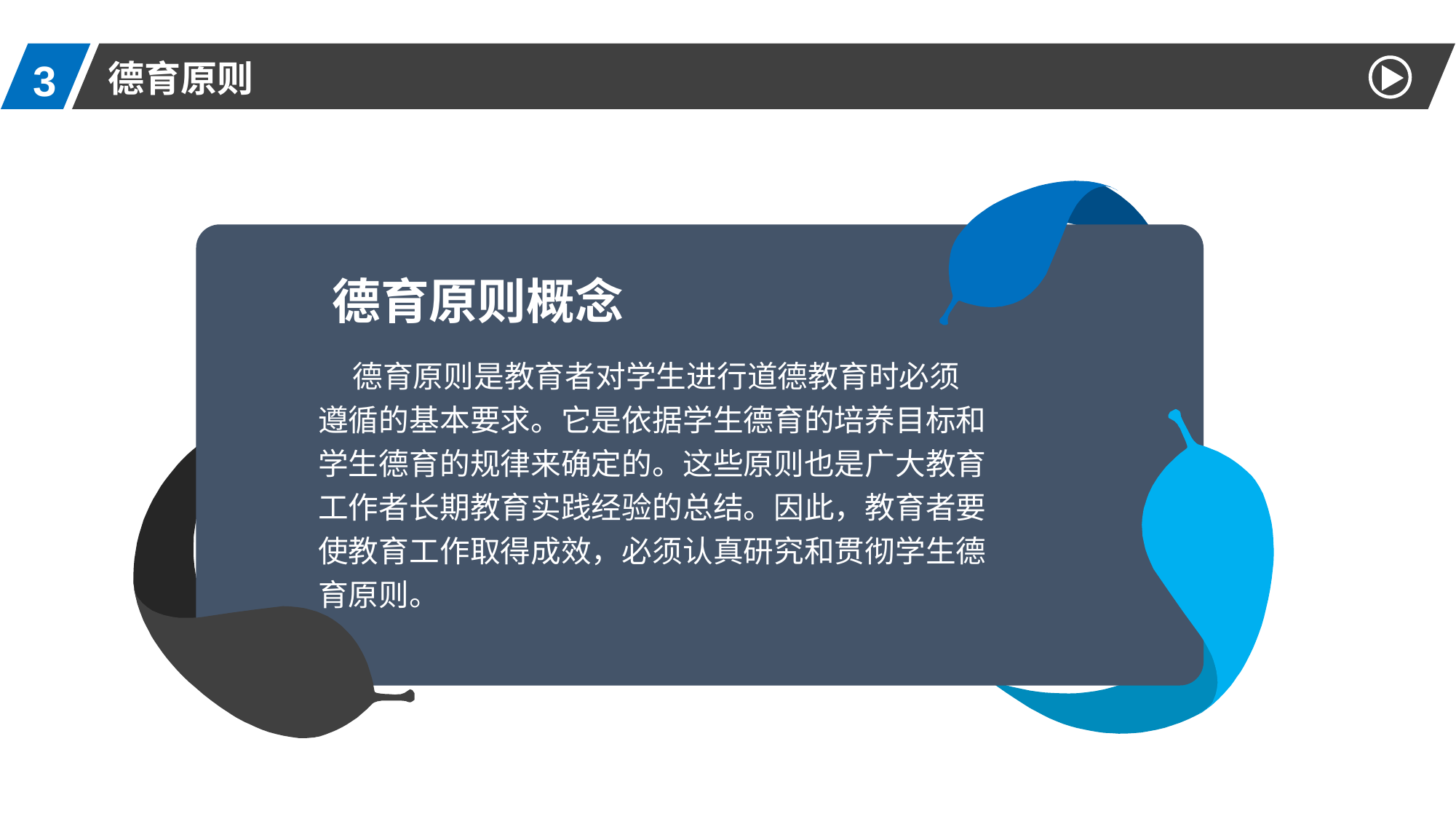

3
德育原则

德育原则概念
    德育原则是教育者对学生进行道德教育时必须遵循的基本要求。它是依据学生德育的培养目标和学生德育的规律来确定的。这些原则也是广大教育工作者长期教育实践经验的总结。因此，教育者要使教育工作取得成效，必须认真研究和贯彻学生德育原则。